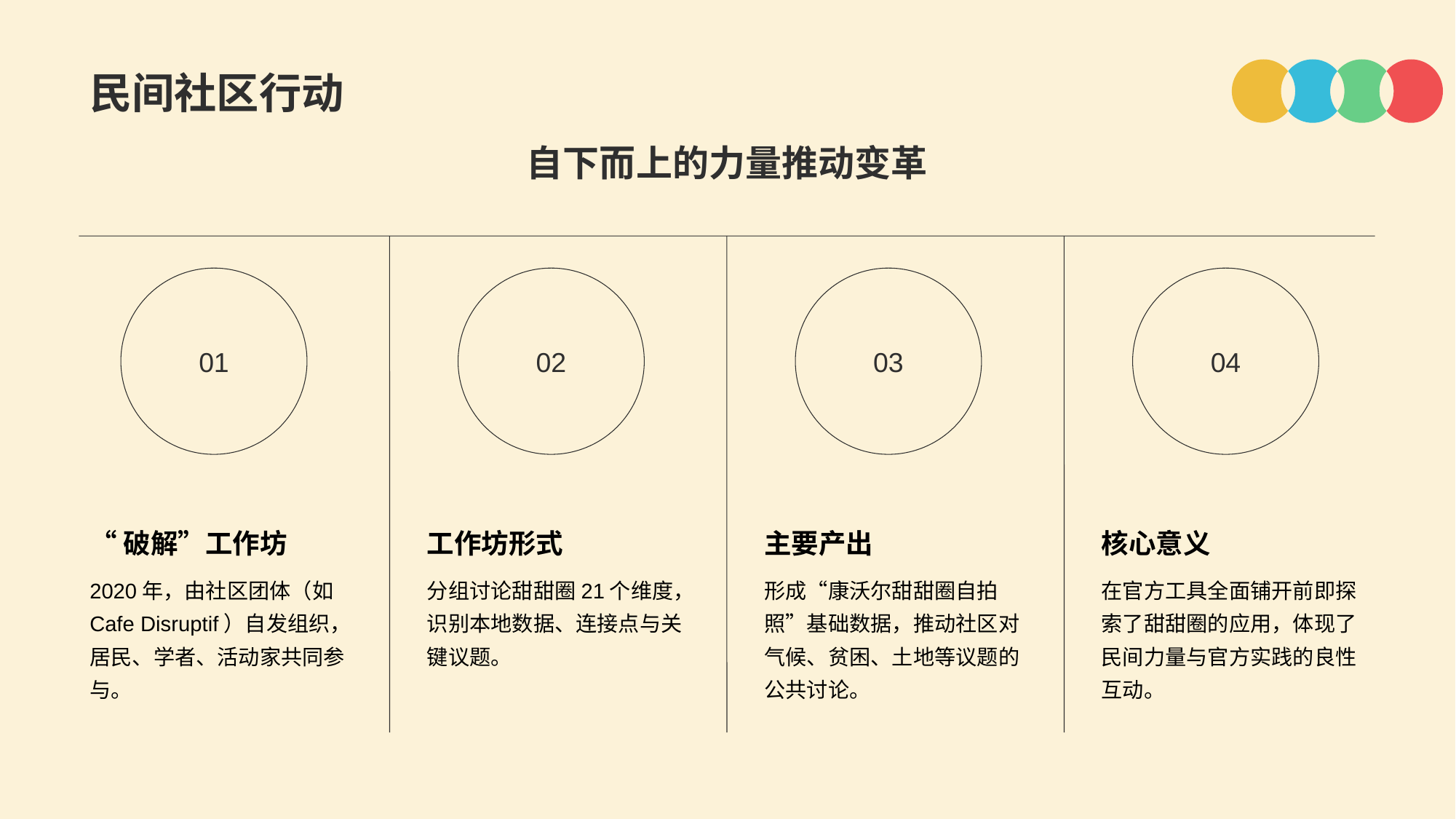

民间社区行动
自下而上的力量推动变革

01
“破解”工作坊
2020年，由社区团体（如Cafe Disruptif）自发组织，居民、学者、活动家共同参与。
02
工作坊形式
分组讨论甜甜圈21个维度，识别本地数据、连接点与关键议题。
03
主要产出
形成“康沃尔甜甜圈自拍照”基础数据，推动社区对气候、贫困、土地等议题的公共讨论。
04
核心意义
在官方工具全面铺开前即探索了甜甜圈的应用，体现了民间力量与官方实践的良性互动。